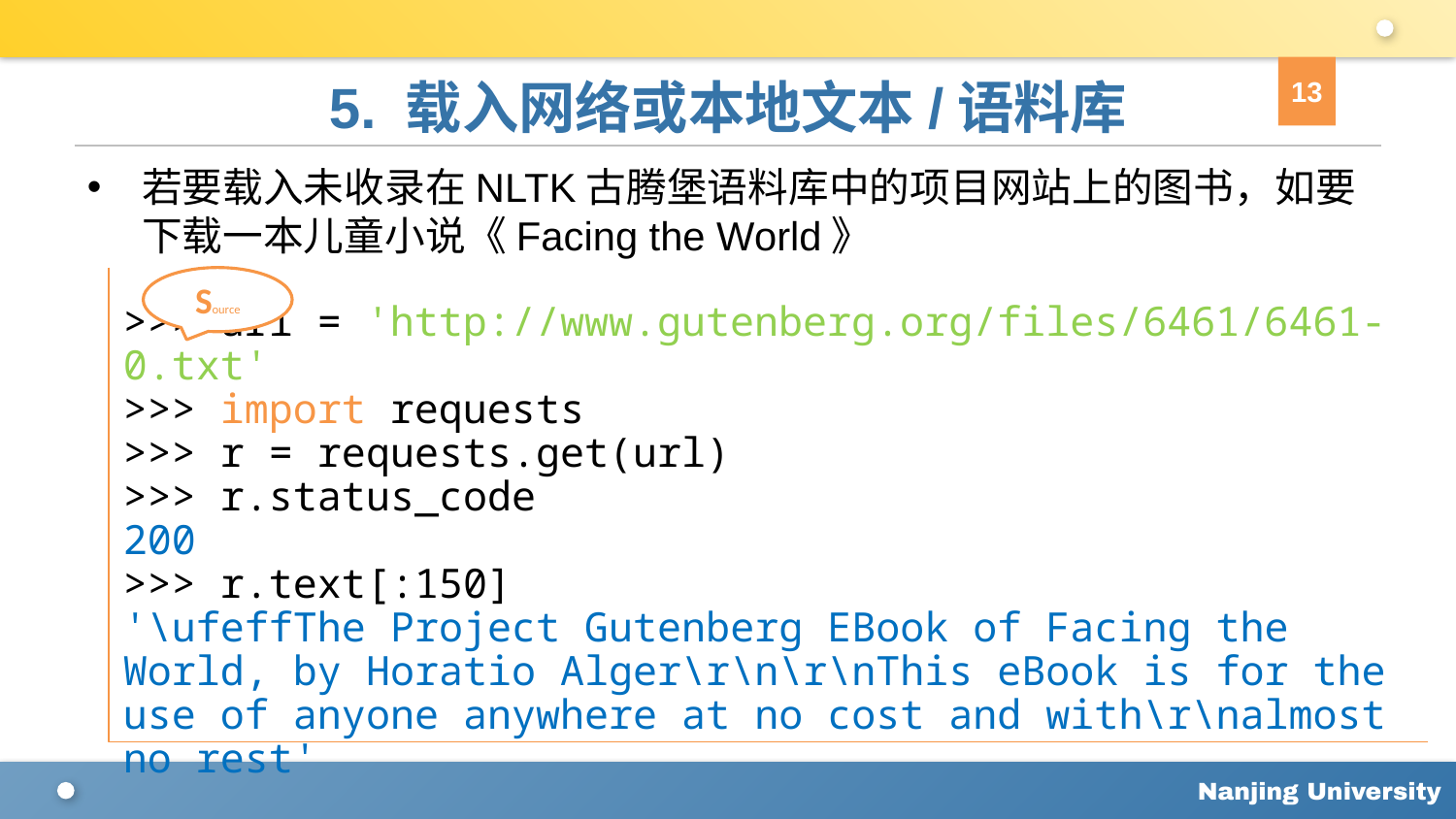

13
# 5. 载入网络或本地文本/语料库
若要载入未收录在NLTK古腾堡语料库中的项目网站上的图书，如要下载一本儿童小说《Facing the World》

>>> url = 'http://www.gutenberg.org/files/6461/6461-0.txt'
>>> import requests
>>> r = requests.get(url)
>>> r.status_code
200
>>> r.text[:150]
'\ufeffThe Project Gutenberg EBook of Facing the World, by Horatio Alger\r\n\r\nThis eBook is for the use of anyone anywhere at no cost and with\r\nalmost no rest'
Source